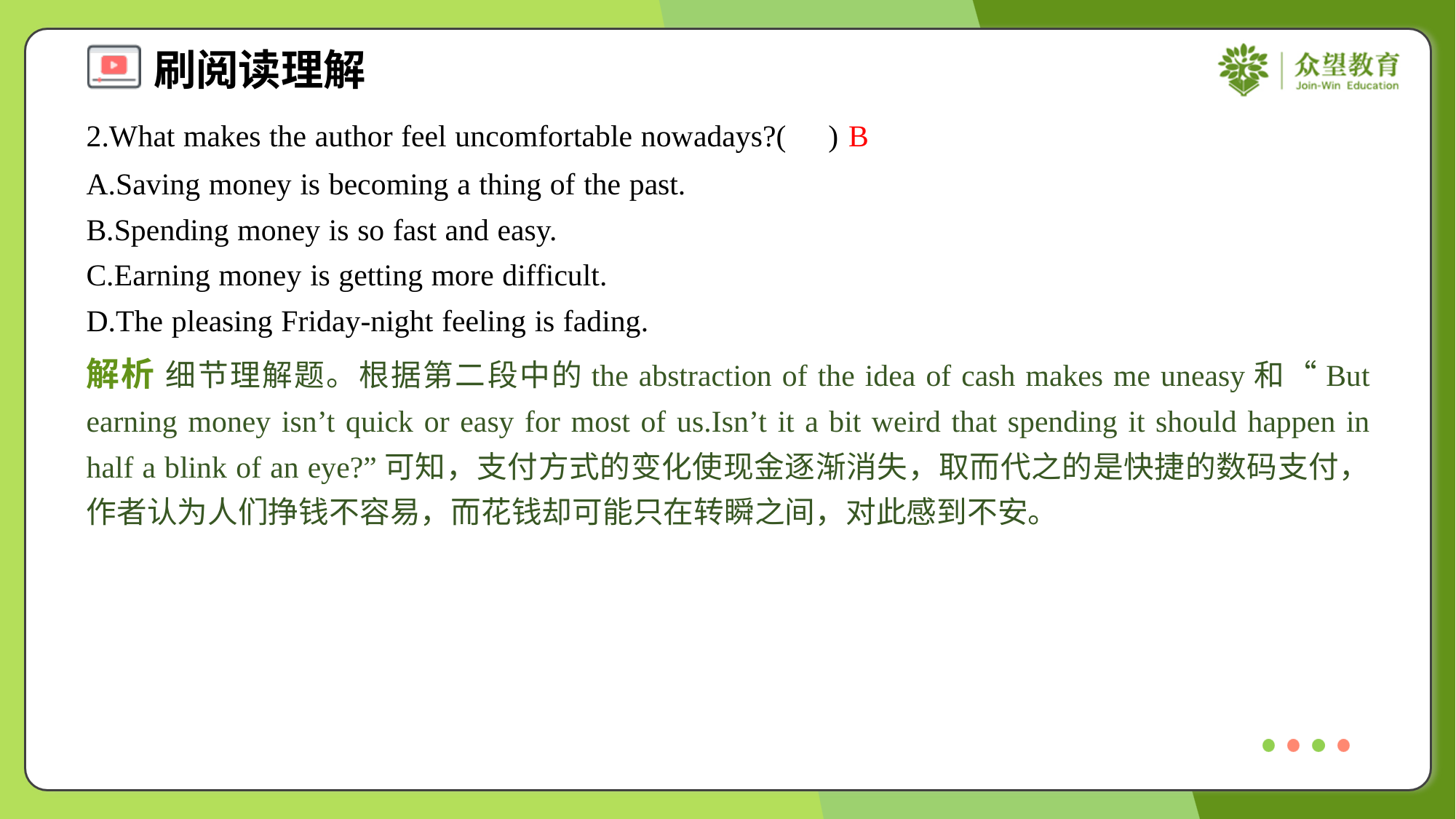

2.What makes the author feel uncomfortable nowadays?(     )
B
A.Saving money is becoming a thing of the past.
B.Spending money is so fast and easy.
C.Earning money is getting more difficult.
D.The pleasing Friday-night feeling is fading.
解析 细节理解题。根据第二段中的the abstraction of the idea of cash makes me uneasy和“But earning money isn’t quick or easy for most of us.Isn’t it a bit weird that spending it should happen in half a blink of an eye?”可知，支付方式的变化使现金逐渐消失，取而代之的是快捷的数码支付，作者认为人们挣钱不容易，而花钱却可能只在转瞬之间，对此感到不安。